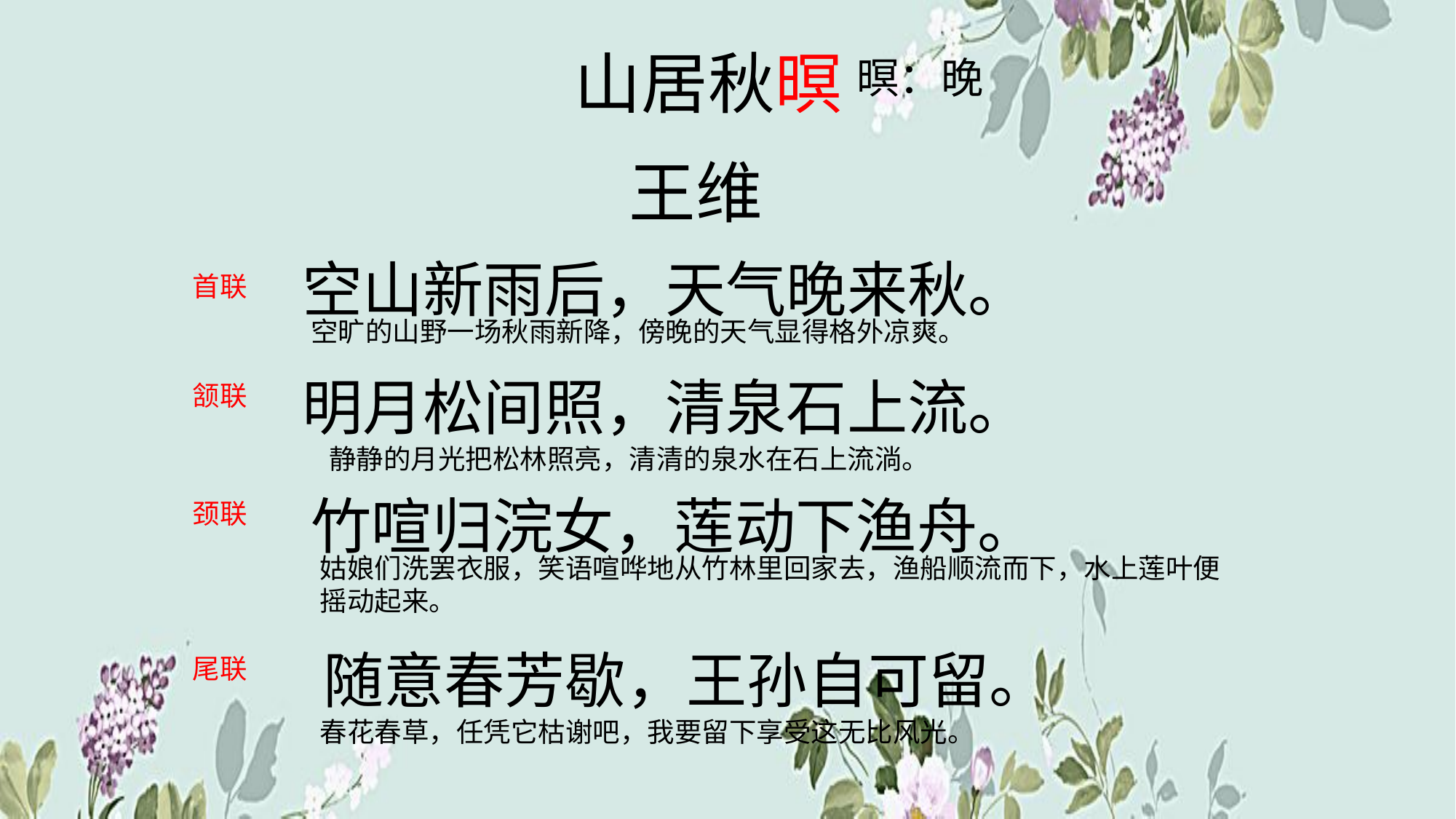

山居秋暝
暝：晚
王维
空山新雨后，天气晚来秋。
首联
空旷的山野一场秋雨新降，傍晚的天气显得格外凉爽。
明月松间照，清泉石上流。
颔联
静静的月光把松林照亮，清清的泉水在石上流淌。
竹喧归浣女，莲动下渔舟。
颈联

姑娘们洗罢衣服，笑语喧哗地从竹林里回家去，渔船顺流而下，水上莲叶便摇动起来。
随意春芳歇，王孙自可留。
尾联
春花春草，任凭它枯谢吧，我要留下享受这无比风光。